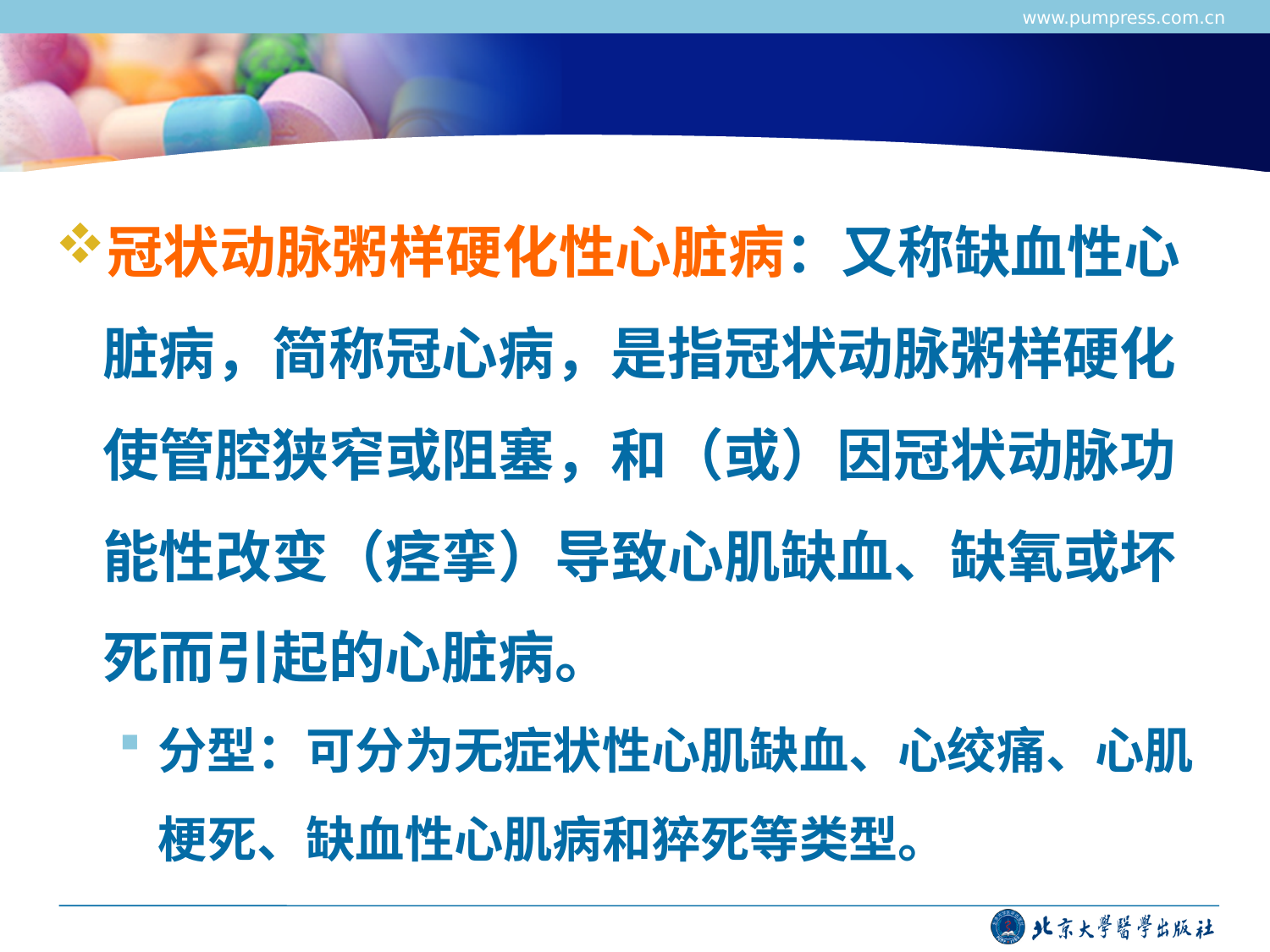

www.pumpress.com.cn
#
冠状动脉粥样硬化性心脏病：又称缺血性心脏病，简称冠心病，是指冠状动脉粥样硬化使管腔狭窄或阻塞，和（或）因冠状动脉功能性改变（痉挛）导致心肌缺血、缺氧或坏死而引起的心脏病。
分型：可分为无症状性心肌缺血、心绞痛、心肌梗死、缺血性心肌病和猝死等类型。